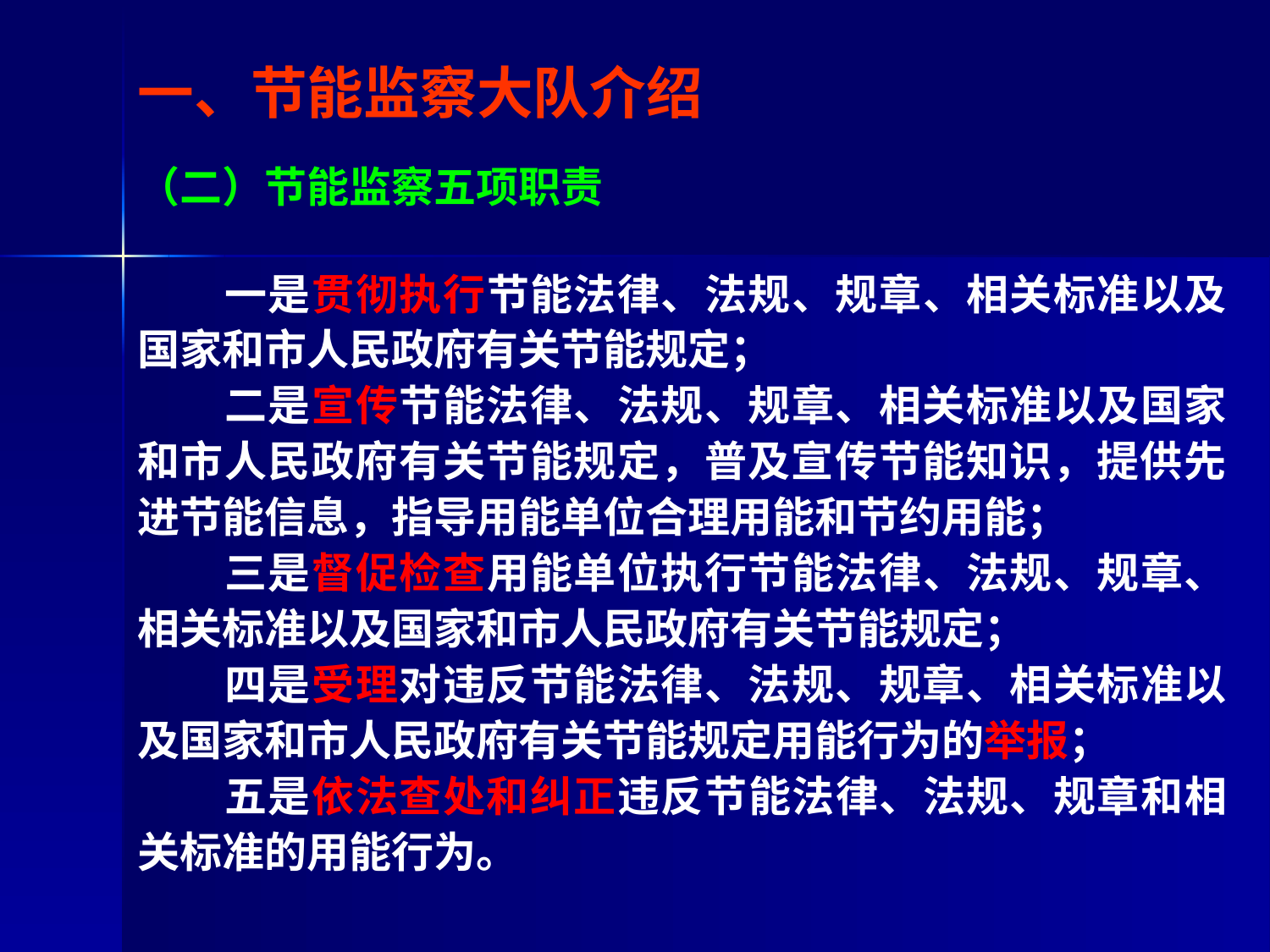

# 一、节能监察大队介绍
（二）节能监察五项职责
　　一是贯彻执行节能法律、法规、规章、相关标准以及国家和市人民政府有关节能规定；
　　二是宣传节能法律、法规、规章、相关标准以及国家和市人民政府有关节能规定，普及宣传节能知识，提供先进节能信息，指导用能单位合理用能和节约用能；
　　三是督促检查用能单位执行节能法律、法规、规章、相关标准以及国家和市人民政府有关节能规定；
　　四是受理对违反节能法律、法规、规章、相关标准以及国家和市人民政府有关节能规定用能行为的举报；
　　五是依法查处和纠正违反节能法律、法规、规章和相关标准的用能行为。